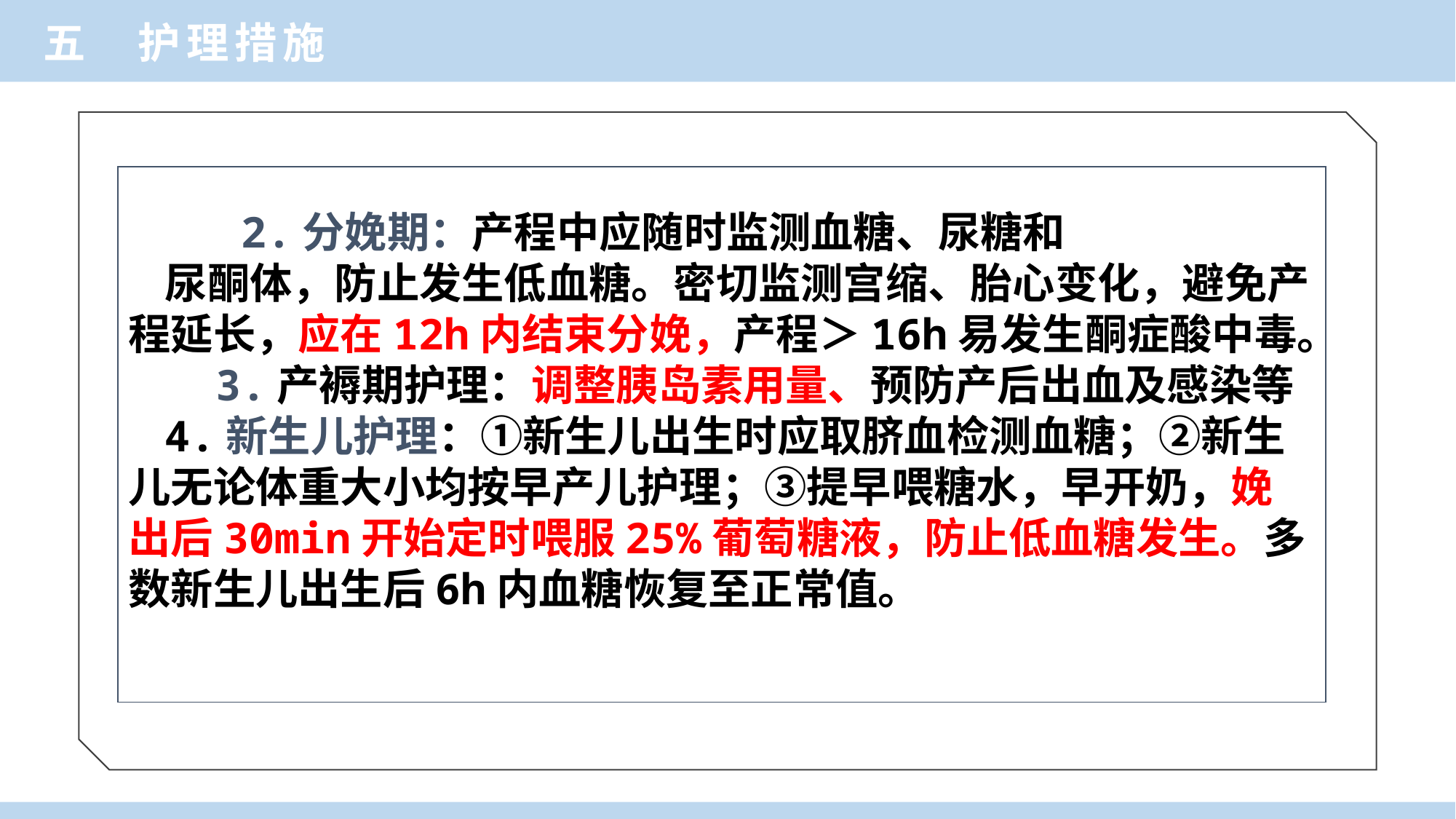

五   护理措施

   2.分娩期：产程中应随时监测血糖、尿糖和
尿酮体，防止发生低血糖。密切监测宫缩、胎心变化，避免产程延长，应在12h内结束分娩，产程＞16h易发生酮症酸中毒。
  3.产褥期护理：调整胰岛素用量、预防产后出血及感染等
4.新生儿护理：①新生儿出生时应取脐血检测血糖；②新生儿无论体重大小均按早产儿护理；③提早喂糖水，早开奶，娩出后30min开始定时喂服25%葡萄糖液，防止低血糖发生。多数新生儿出生后6h内血糖恢复至正常值。